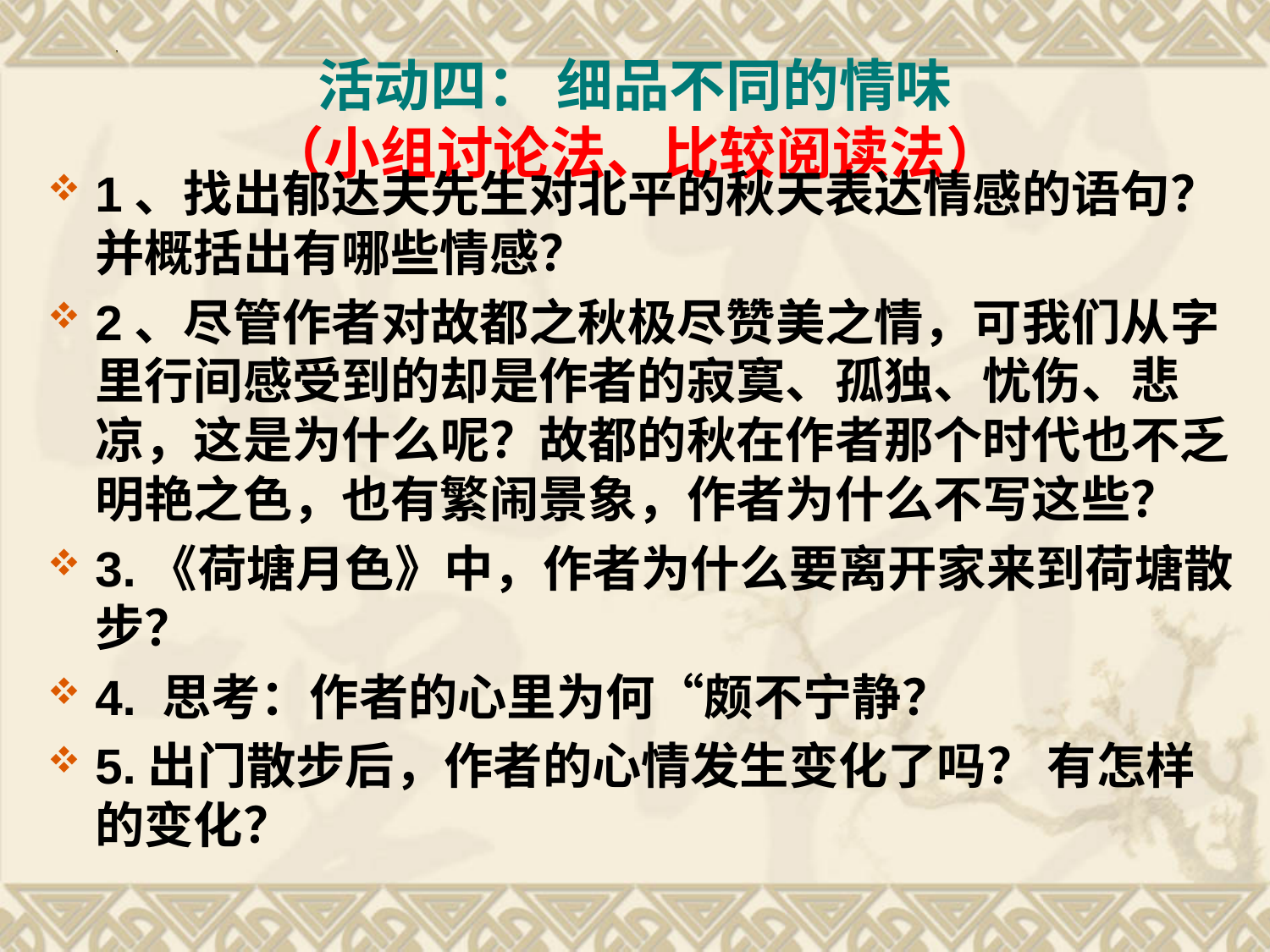

# 活动四： 细品不同的情味 （小组讨论法、比较阅读法）
1、找出郁达夫先生对北平的秋天表达情感的语句？并概括出有哪些情感？
2、尽管作者对故都之秋极尽赞美之情，可我们从字里行间感受到的却是作者的寂寞、孤独、忧伤、悲凉，这是为什么呢？故都的秋在作者那个时代也不乏明艳之色，也有繁闹景象，作者为什么不写这些？
3.《荷塘月色》中，作者为什么要离开家来到荷塘散步？
4. 思考：作者的心里为何“颇不宁静？
5.出门散步后，作者的心情发生变化了吗？ 有怎样的变化？